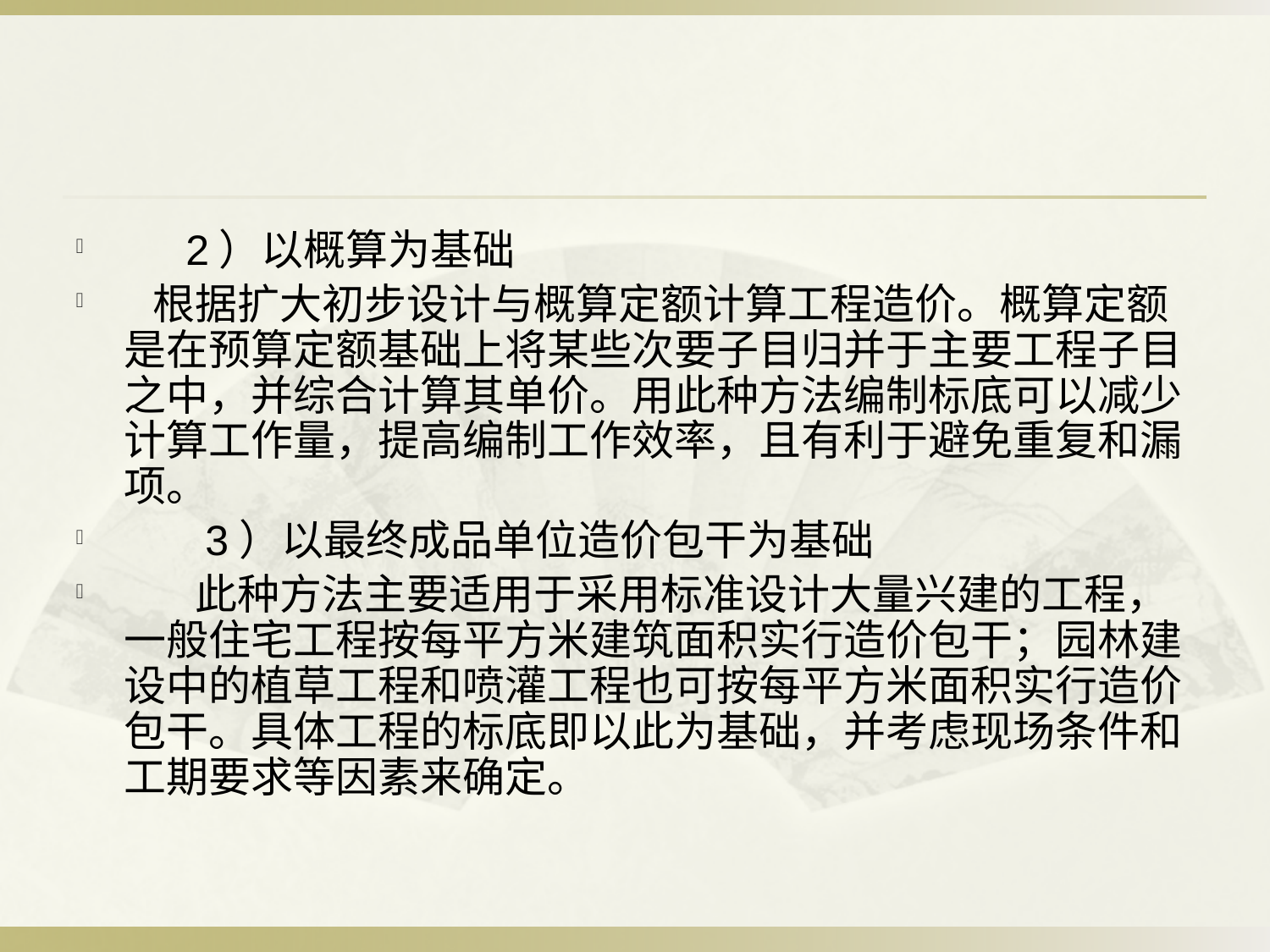

#
　 2）以概算为基础
  根据扩大初步设计与概算定额计算工程造价。概算定额是在预算定额基础上将某些次要子目归并于主要工程子目之中，并综合计算其单价。用此种方法编制标底可以减少计算工作量，提高编制工作效率，且有利于避免重复和漏项。
 　 3）以最终成品单位造价包干为基础
 　 此种方法主要适用于采用标准设计大量兴建的工程，一般住宅工程按每平方米建筑面积实行造价包干；园林建设中的植草工程和喷灌工程也可按每平方米面积实行造价包干。具体工程的标底即以此为基础，并考虑现场条件和工期要求等因素来确定。